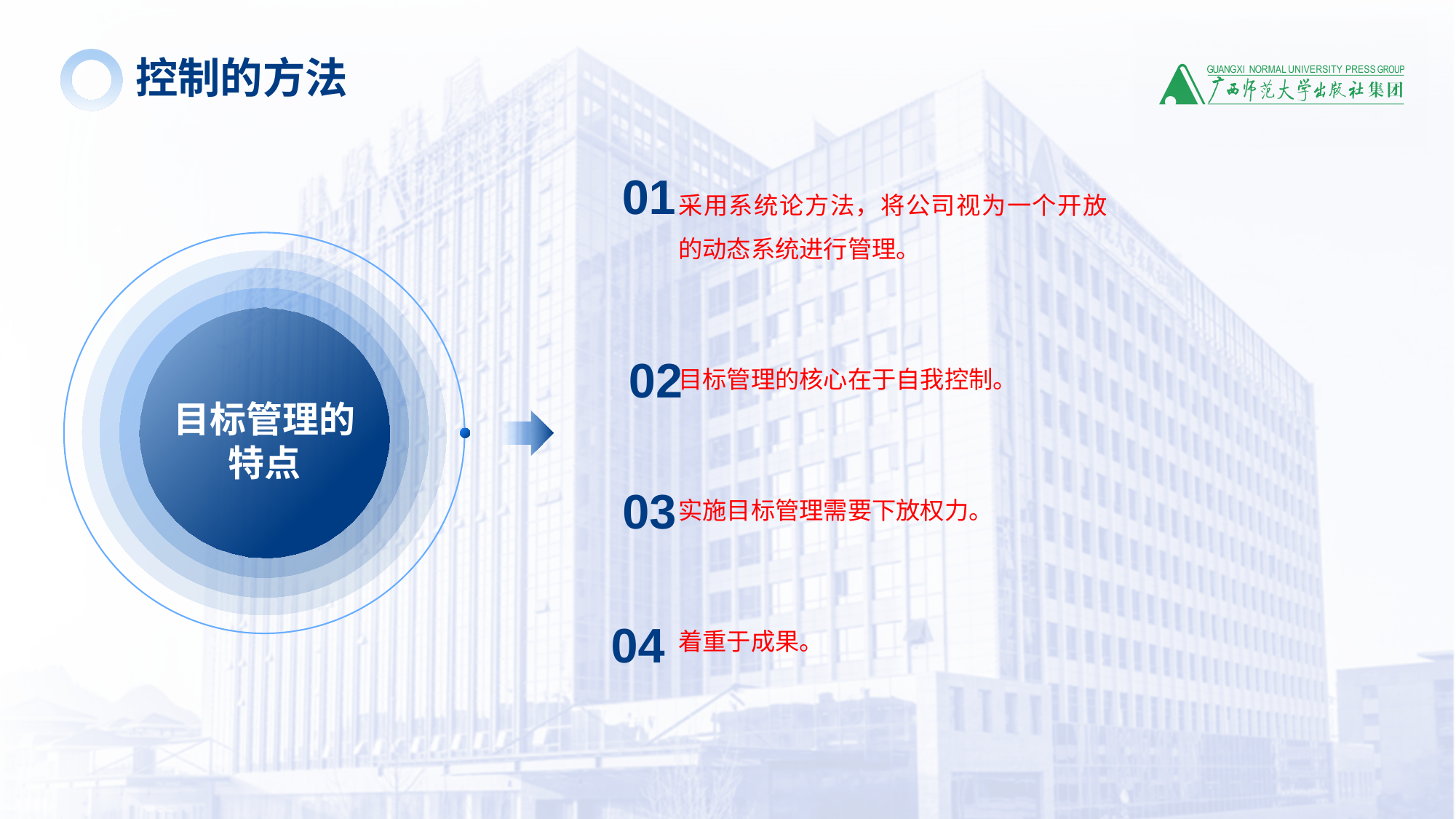

控制的方法

01
采用系统论方法，将公司视为一个开放的动态系统进行管理。

目标管理的核心在于自我控制。

实施目标管理需要下放权力。

着重于成果。

02
03
04

目标管理的特点